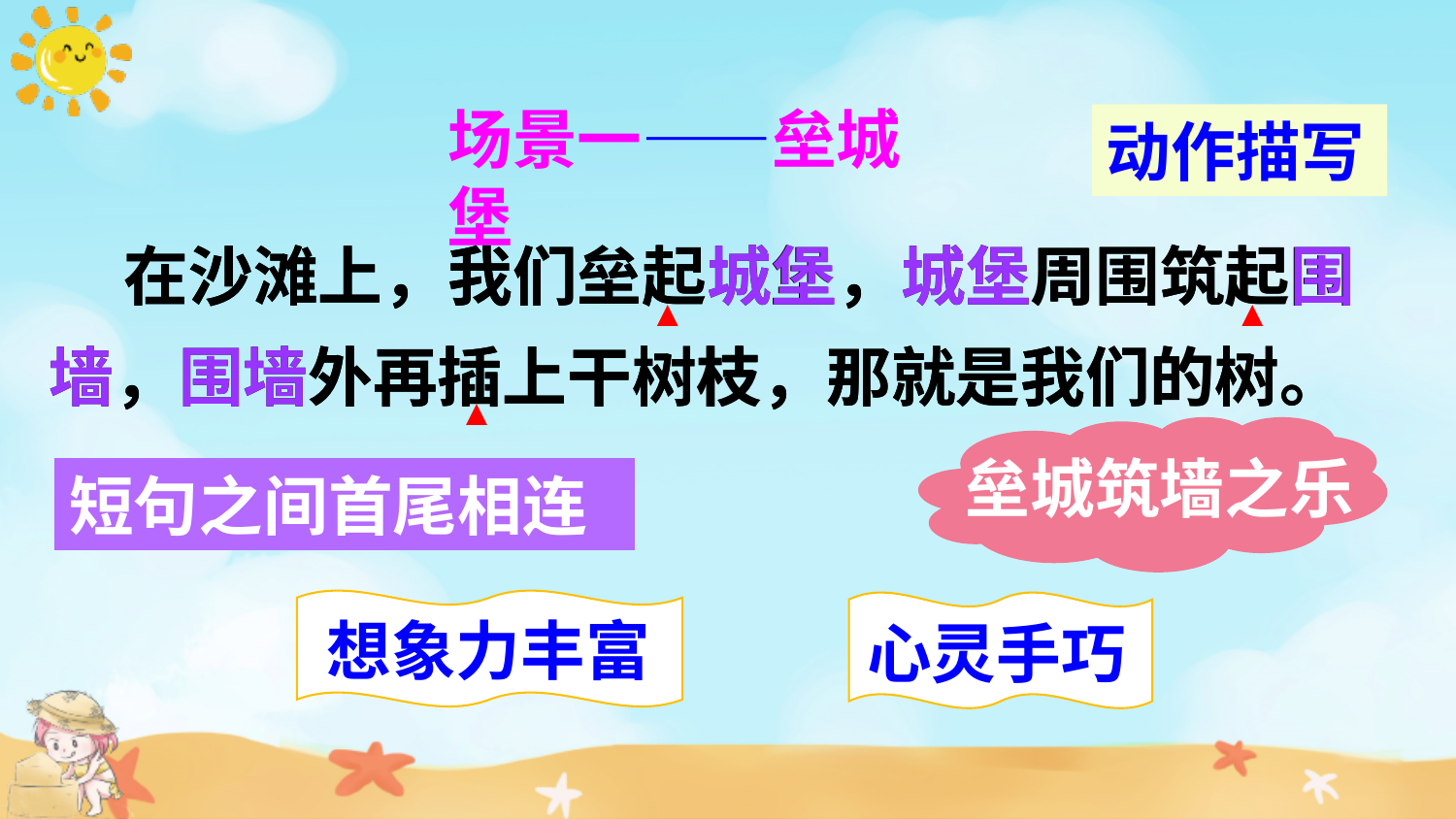

场景一——垒城堡
动作描写
    在沙滩上，我们垒起城堡，城堡周围筑起围墙，围墙外再插上干树枝，那就是我们的树。
    在沙滩上，我们垒起城堡，城堡周围筑起围墙，围墙外再插上干树枝，那就是我们的树。
▲
▲
▲

垒城筑墙之乐
短句之间首尾相连

想象力丰富

心灵手巧